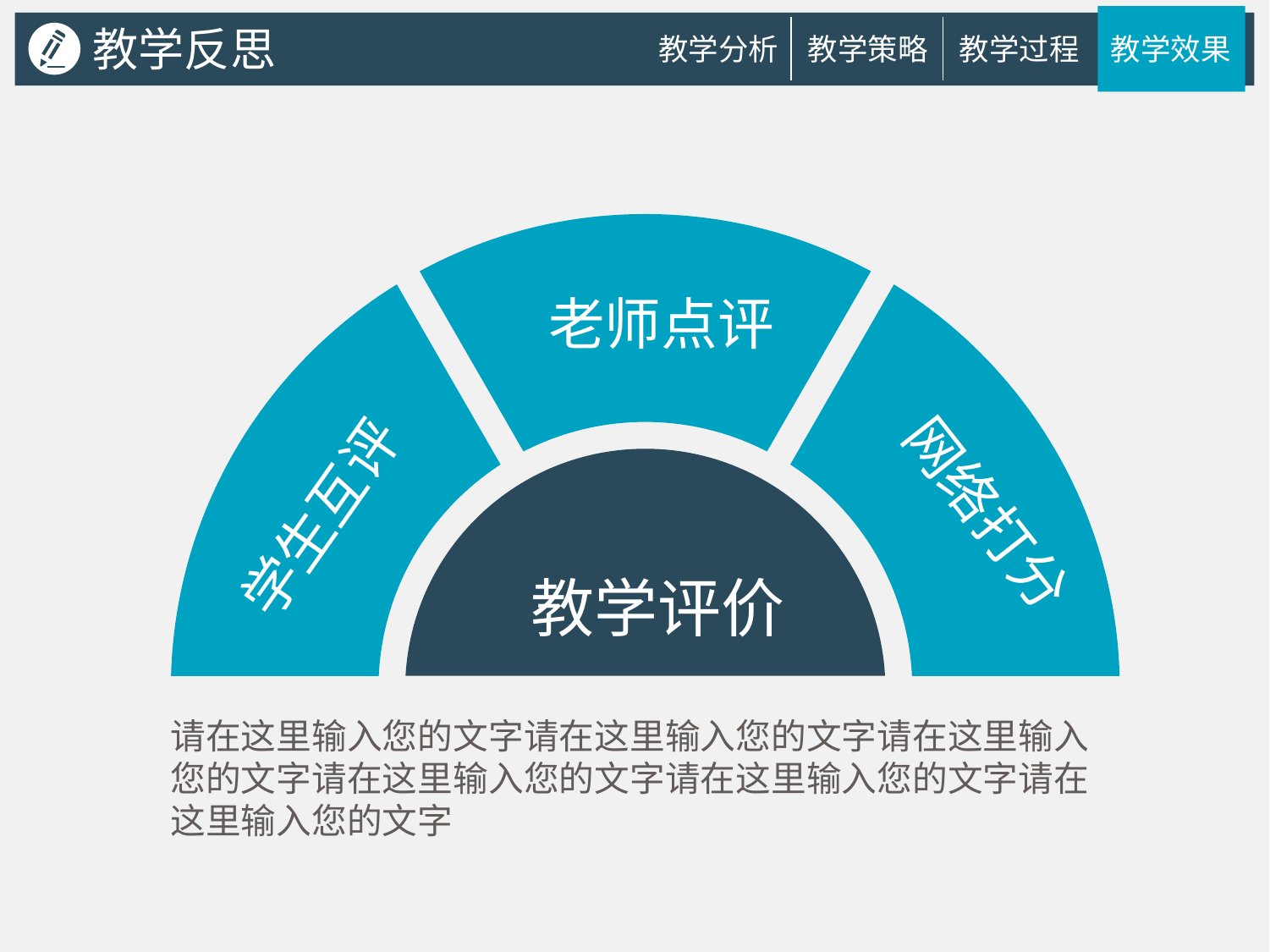

教学反思

教学分析
教学策略
教学过程
教学效果

老师点评

网络打分
学生互评
教学评价
请在这里输入您的文字请在这里输入您的文字请在这里输入您的文字请在这里输入您的文字请在这里输入您的文字请在这里输入您的文字